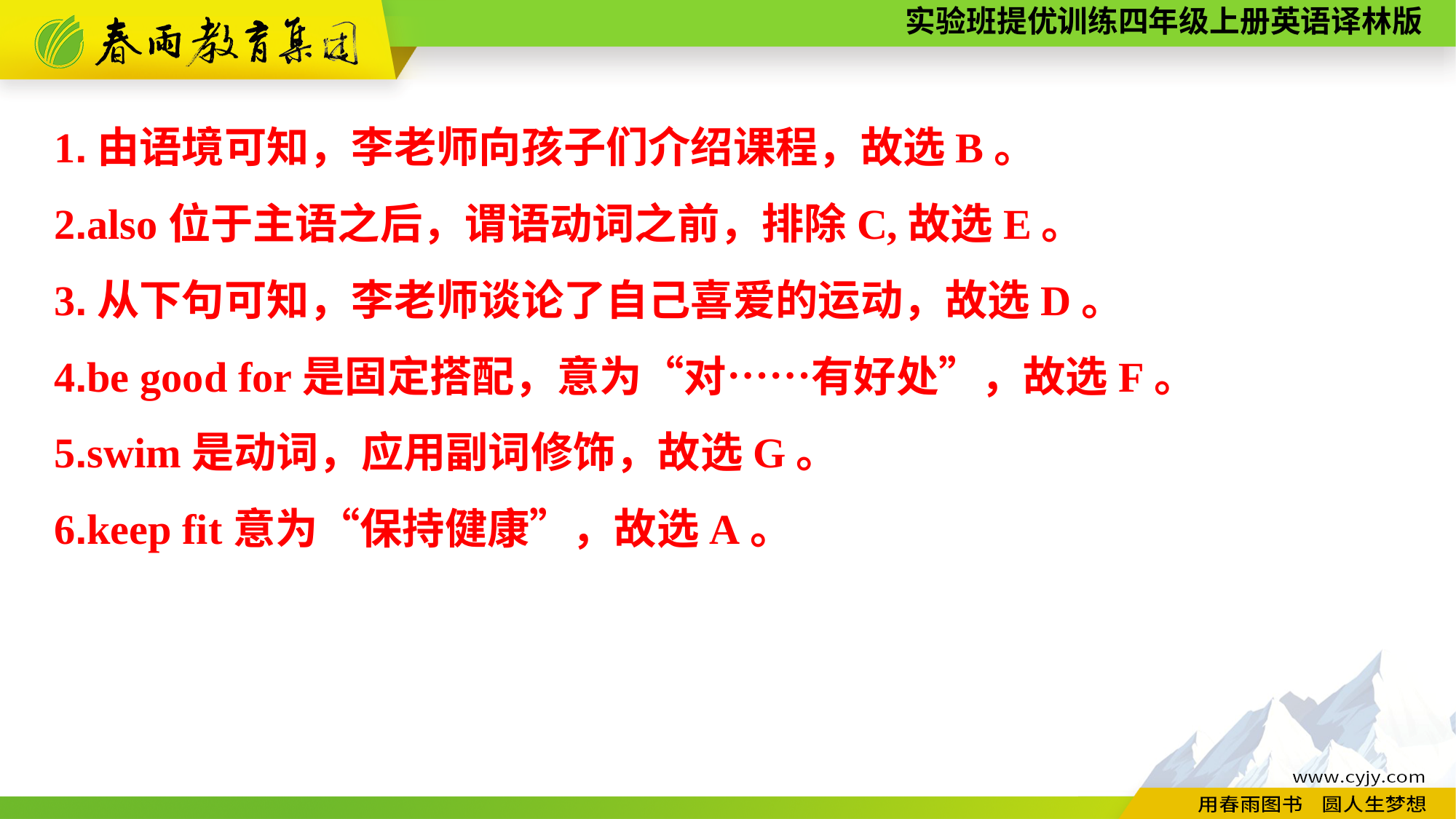

1.由语境可知，李老师向孩子们介绍课程，故选B。
2.also位于主语之后，谓语动词之前，排除C,故选E。
3.从下句可知，李老师谈论了自己喜爱的运动，故选D。
4.be good for是固定搭配，意为“对……有好处”，故选F。
5.swim是动词，应用副词修饰，故选G。
6.keep fit意为“保持健康”，故选A。